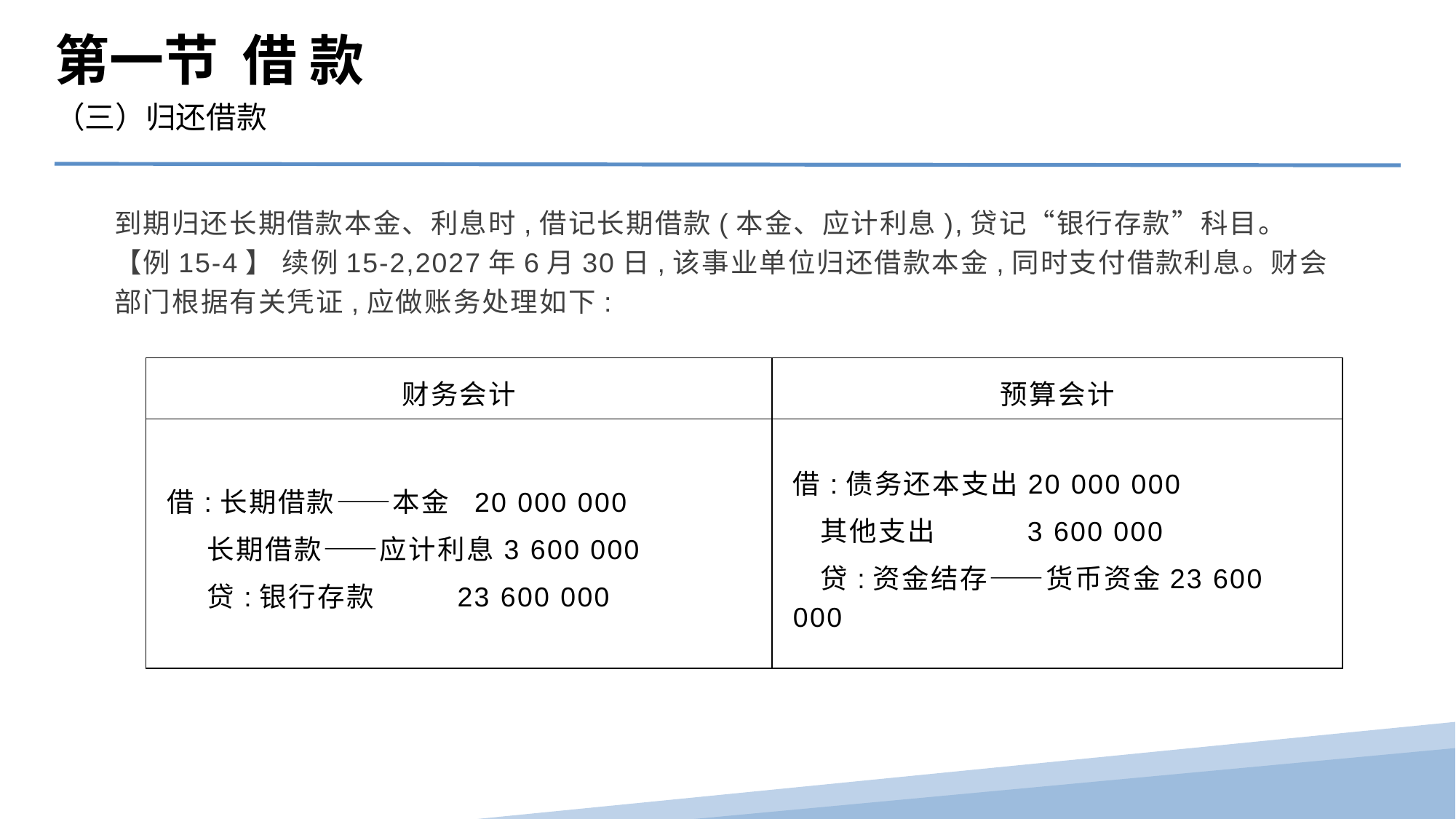

第一节  借 款
（三）归还借款
到期归还长期借款本金、利息时,借记长期借款(本金、应计利息),贷记“银行存款”科目。
【例15-4】 续例15-2,2027年6月30日,该事业单位归还借款本金,同时支付借款利息。财会部门根据有关凭证,应做账务处理如下:
| 财务会计 | 预算会计 |
| --- | --- |
| 借:长期借款——本金 20 000 000 长期借款——应计利息3 600 000 贷:银行存款 23 600 000 | 借:债务还本支出20 000 000 其他支出 3 600 000 贷:资金结存——货币资金23 600 000 |